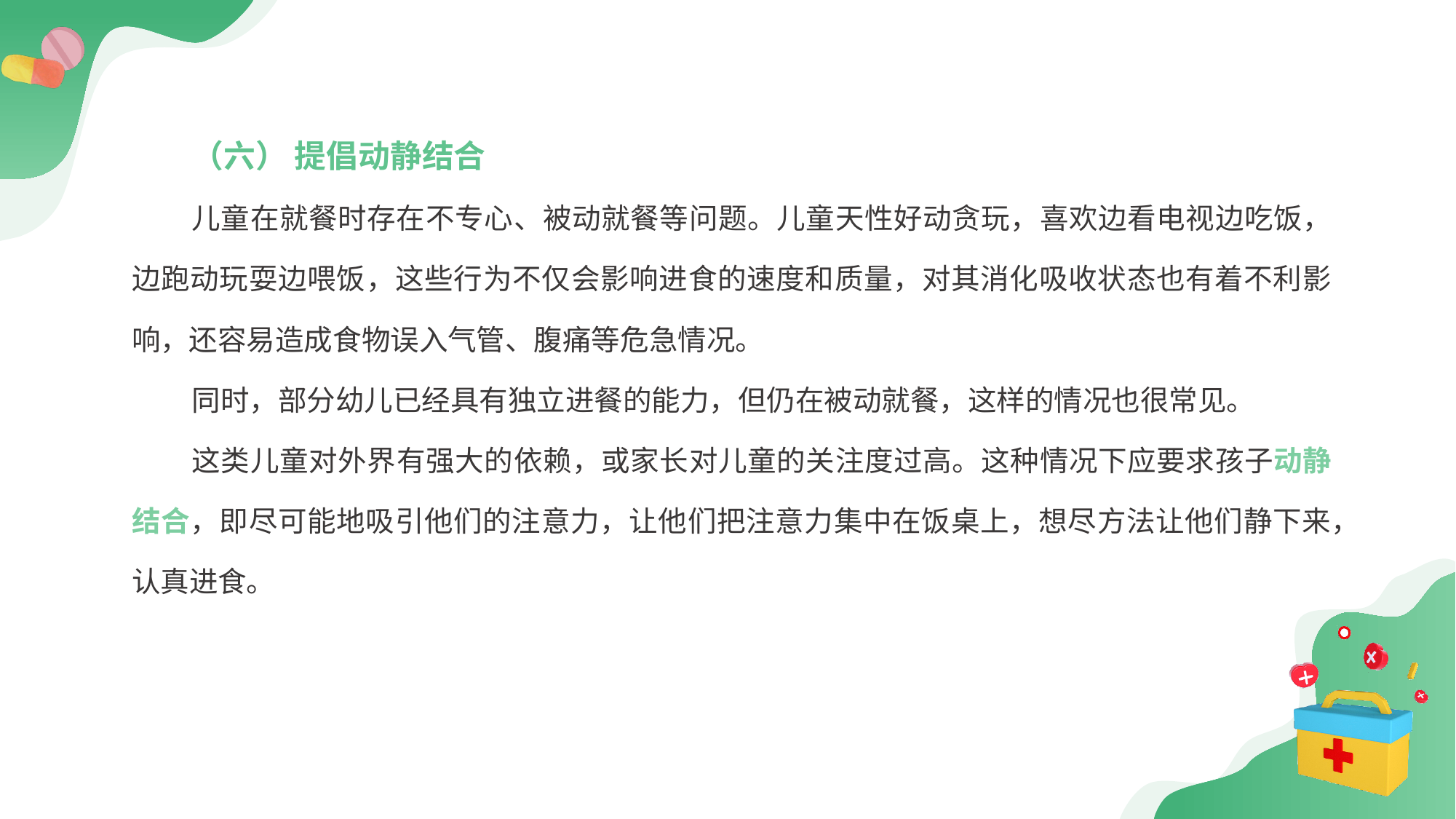

（六） 提倡动静结合
儿童在就餐时存在不专心、被动就餐等问题。儿童天性好动贪玩，喜欢边看电视边吃饭，边跑动玩耍边喂饭，这些行为不仅会影响进食的速度和质量，对其消化吸收状态也有着不利影响，还容易造成食物误入气管、腹痛等危急情况。
同时，部分幼儿已经具有独立进餐的能力，但仍在被动就餐，这样的情况也很常见。
这类儿童对外界有强大的依赖，或家长对儿童的关注度过高。这种情况下应要求孩子动静结合，即尽可能地吸引他们的注意力，让他们把注意力集中在饭桌上，想尽方法让他们静下来，认真进食。